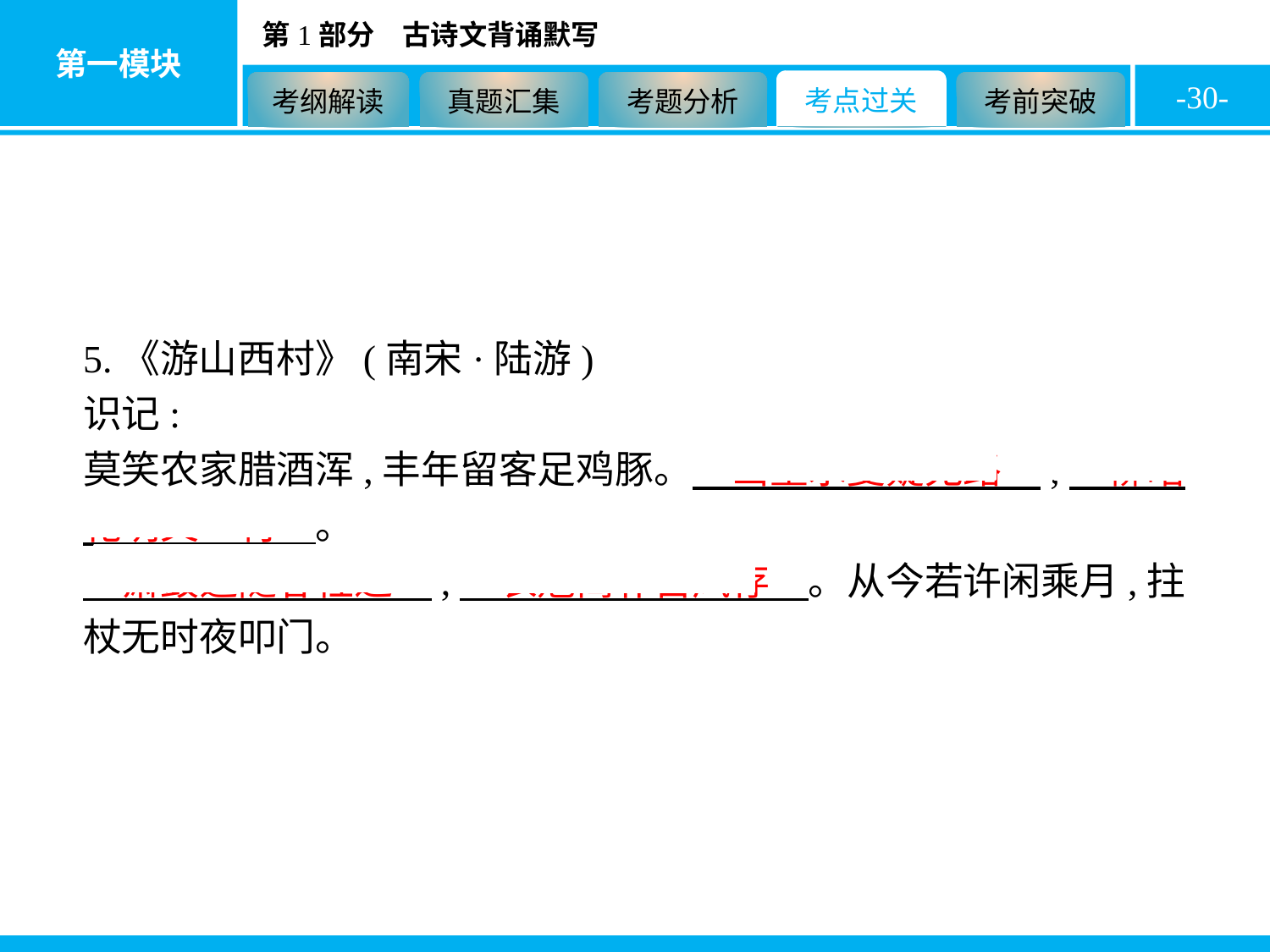

-30-
5.《游山西村》(南宋·陆游)
识记:
莫笑农家腊酒浑,丰年留客足鸡豚。　山重水复疑无路　,　柳暗花明又一村　。
　箫鼓追随春社近　,　衣冠简朴古风存　。从今若许闲乘月,拄杖无时夜叩门。